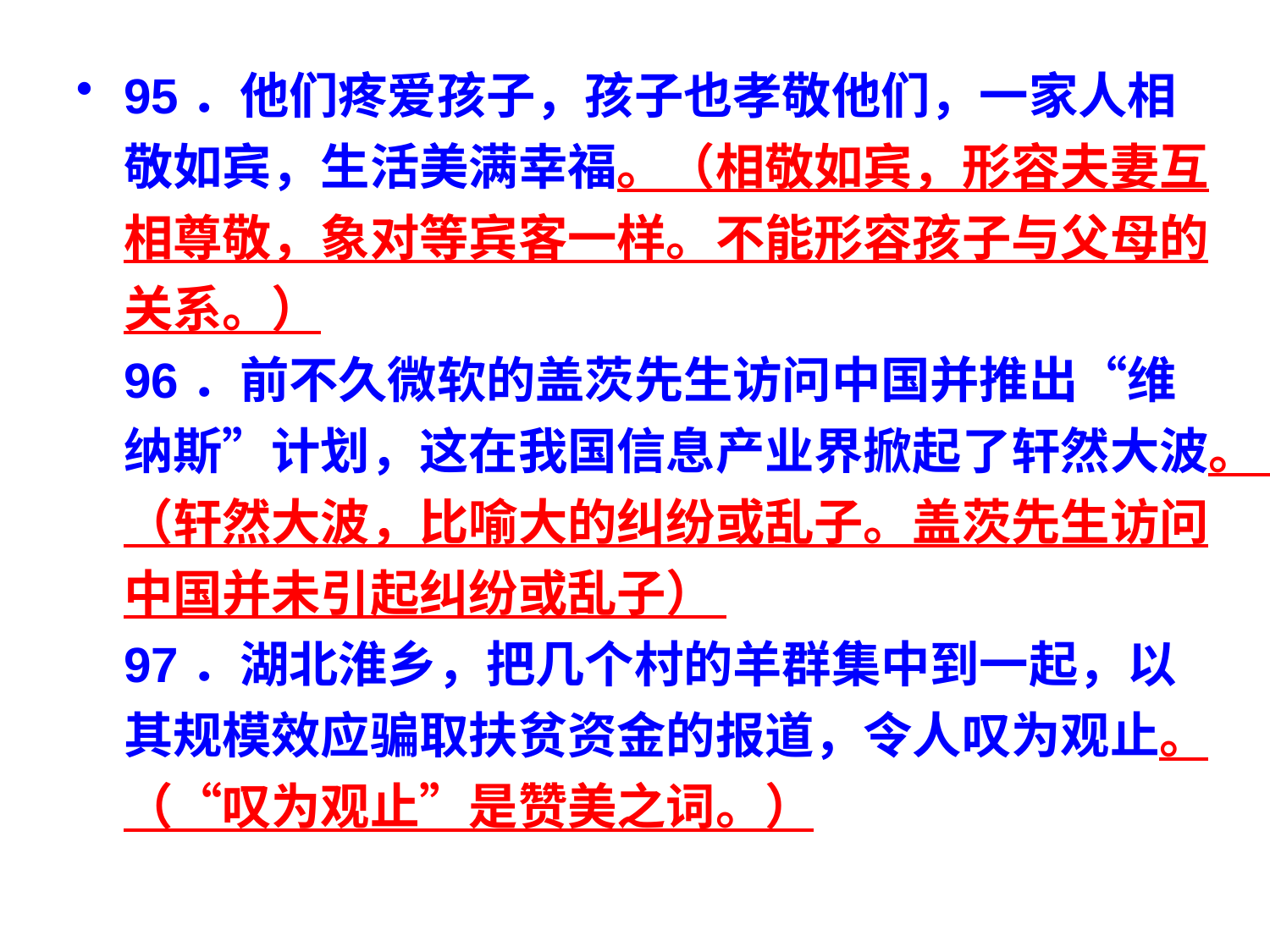

95．他们疼爱孩子，孩子也孝敬他们，一家人相敬如宾，生活美满幸福。（相敬如宾，形容夫妻互相尊敬，象对等宾客一样。不能形容孩子与父母的关系。）
96．前不久微软的盖茨先生访问中国并推出“维纳斯”计划，这在我国信息产业界掀起了轩然大波。（轩然大波，比喻大的纠纷或乱子。盖茨先生访问中国并未引起纠纷或乱子） 
97．湖北淮乡，把几个村的羊群集中到一起，以其规模效应骗取扶贫资金的报道，令人叹为观止。（“叹为观止”是赞美之词。）